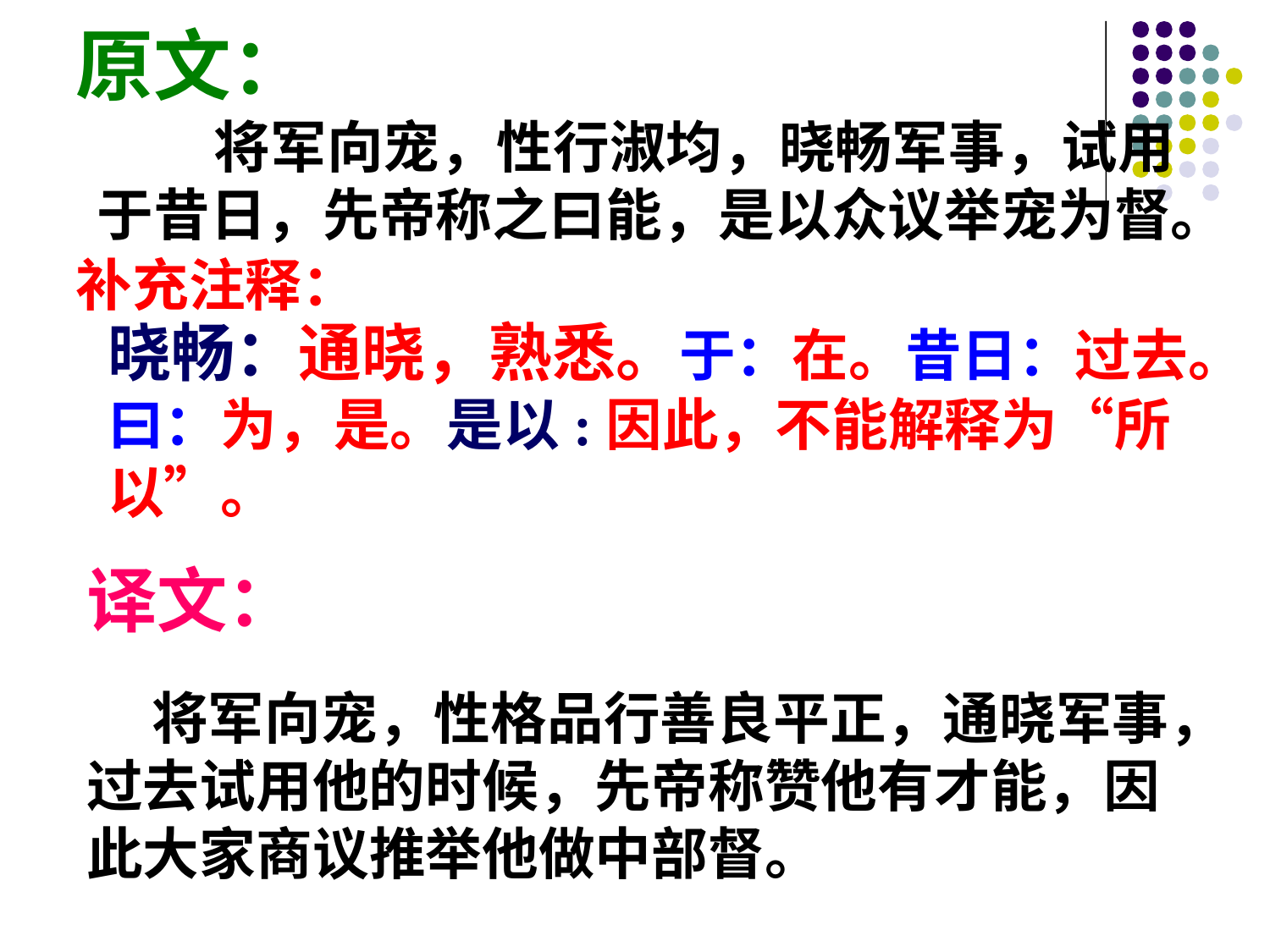

原文：
        将军向宠，性行淑均，晓畅军事，试用于昔日，先帝称之曰能，是以众议举宠为督。
补充注释：
晓畅：通晓，熟悉。于：在。昔日：过去。
曰：为，是。是以:因此，不能解释为“所以”。
译文：
    将军向宠，性格品行善良平正，通晓军事，过去试用他的时候，先帝称赞他有才能，因此大家商议推举他做中部督。